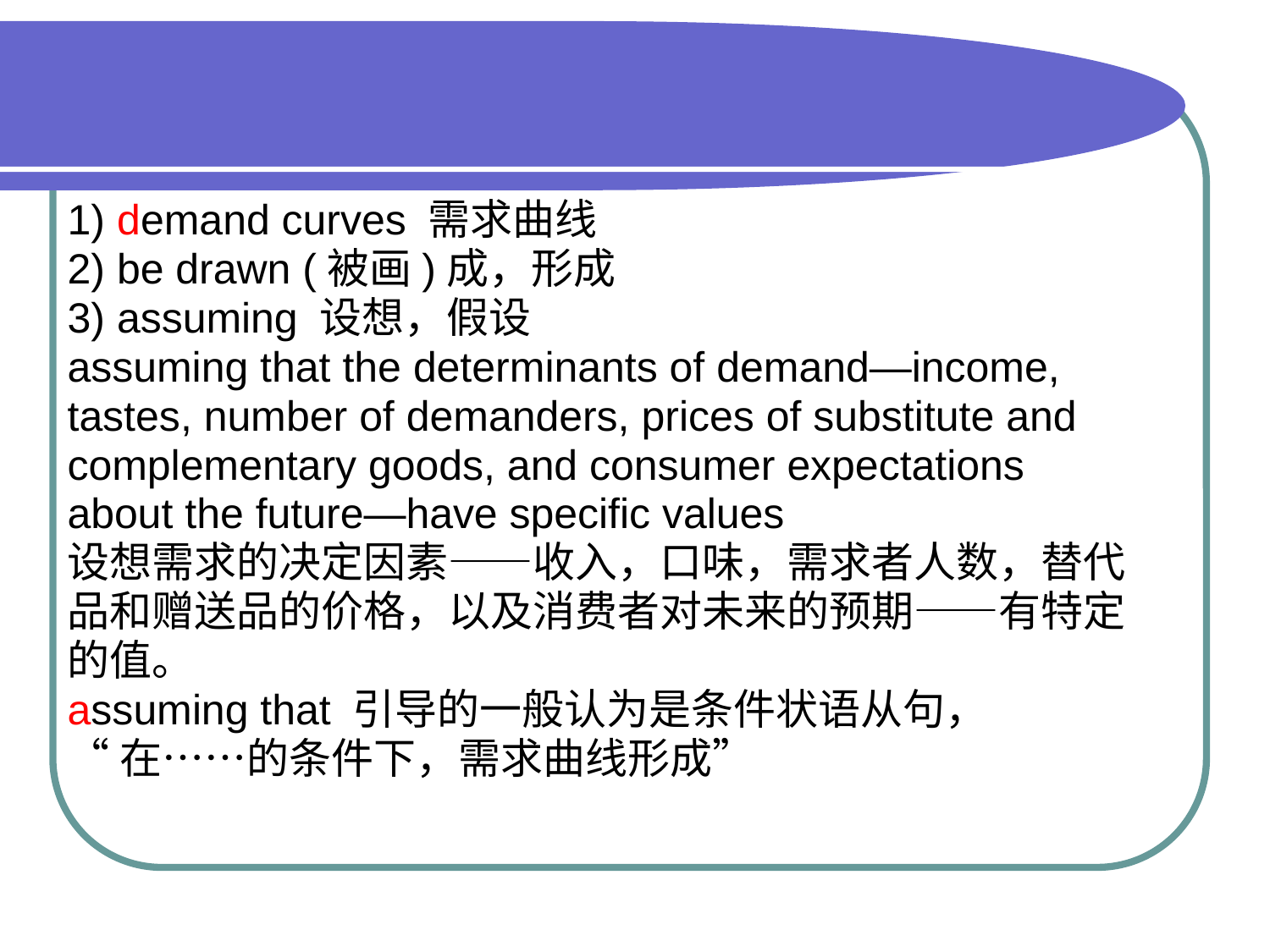

#
1) demand curves 需求曲线
2) be drawn (被画)成，形成
3) assuming 设想，假设
assuming that the determinants of demand—income,
tastes, number of demanders, prices of substitute and
complementary goods, and consumer expectations
about the future—have specific values
设想需求的决定因素——收入，口味，需求者人数，替代
品和赠送品的价格，以及消费者对未来的预期——有特定
的值。
assuming that 引导的一般认为是条件状语从句，
“在……的条件下，需求曲线形成”